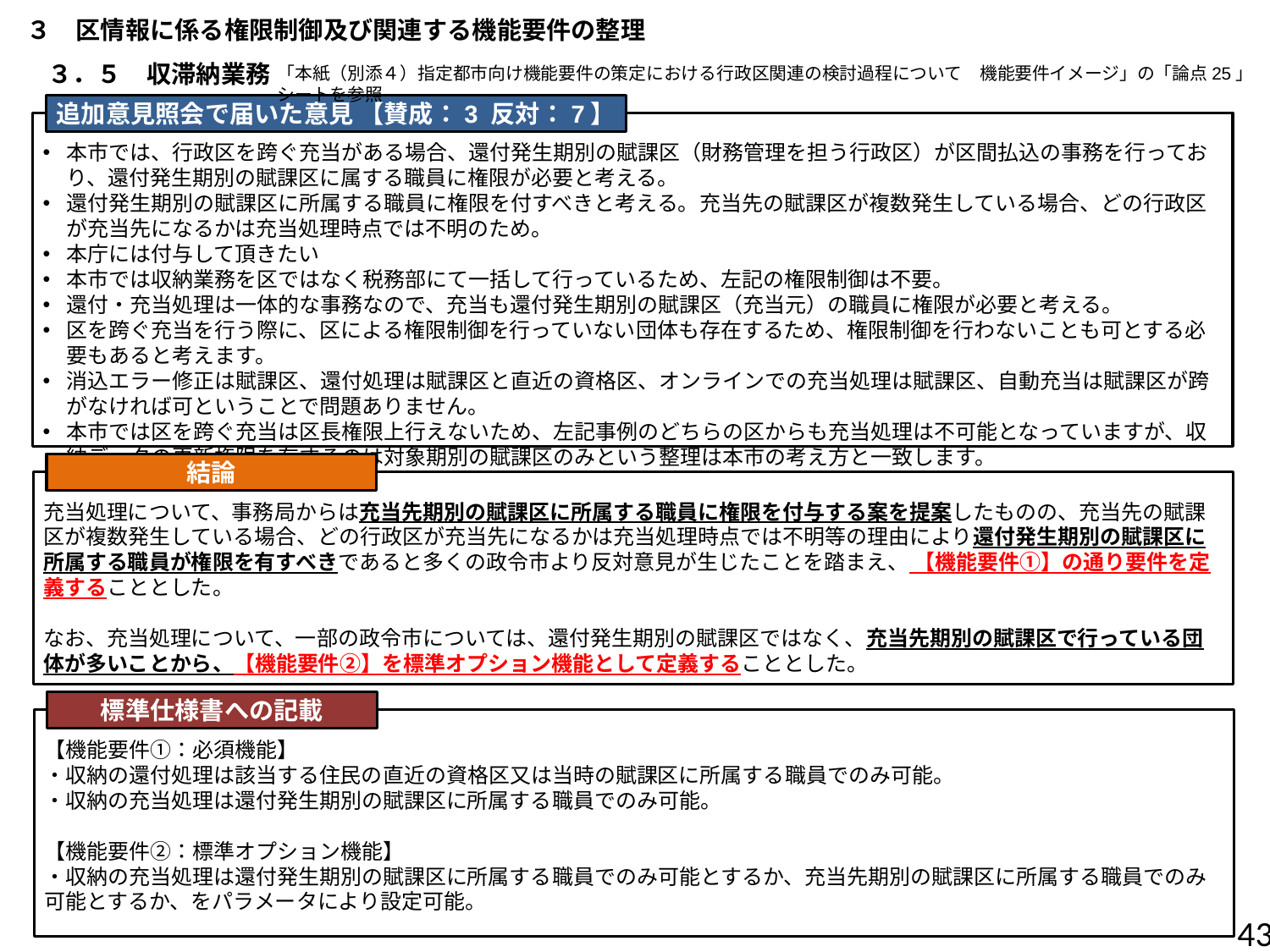

３　区情報に係る権限制御及び関連する機能要件の整理
３．５　収滞納業務
「本紙（別添４）指定都市向け機能要件の策定における行政区関連の検討過程について　機能要件イメージ」の「論点25」シートを参照
追加意見照会で届いた意見 【賛成：3 反対：7】

本市では、行政区を跨ぐ充当がある場合、還付発生期別の賦課区（財務管理を担う行政区）が区間払込の事務を行っており、還付発生期別の賦課区に属する職員に権限が必要と考える。
還付発生期別の賦課区に所属する職員に権限を付すべきと考える。充当先の賦課区が複数発生している場合、どの行政区が充当先になるかは充当処理時点では不明のため。
本庁には付与して頂きたい
本市では収納業務を区ではなく税務部にて一括して行っているため、左記の権限制御は不要。
還付・充当処理は一体的な事務なので、充当も還付発生期別の賦課区（充当元）の職員に権限が必要と考える。
区を跨ぐ充当を行う際に、区による権限制御を行っていない団体も存在するため、権限制御を行わないことも可とする必要もあると考えます。
消込エラー修正は賦課区、還付処理は賦課区と直近の資格区、オンラインでの充当処理は賦課区、自動充当は賦課区が跨がなければ可ということで問題ありません。
本市では区を跨ぐ充当は区長権限上行えないため、左記事例のどちらの区からも充当処理は不可能となっていますが、収納データの更新権限を有するのは対象期別の賦課区のみという整理は本市の考え方と一致します。
結論

充当処理について、事務局からは充当先期別の賦課区に所属する職員に権限を付与する案を提案したものの、充当先の賦課区が複数発生している場合、どの行政区が充当先になるかは充当処理時点では不明等の理由により還付発生期別の賦課区に所属する職員が権限を有すべきであると多くの政令市より反対意見が生じたことを踏まえ、 【機能要件①】の通り要件を定義することとした。

なお、充当処理について、一部の政令市については、還付発生期別の賦課区ではなく、充当先期別の賦課区で行っている団体が多いことから、【機能要件②】を標準オプション機能として定義することとした。

標準仕様書への記載

【機能要件①：必須機能】
・収納の還付処理は該当する住民の直近の資格区又は当時の賦課区に所属する職員でのみ可能。
・収納の充当処理は還付発生期別の賦課区に所属する職員でのみ可能。

【機能要件②：標準オプション機能】
・収納の充当処理は還付発生期別の賦課区に所属する職員でのみ可能とするか、充当先期別の賦課区に所属する職員でのみ可能とするか、をパラメータにより設定可能。
43